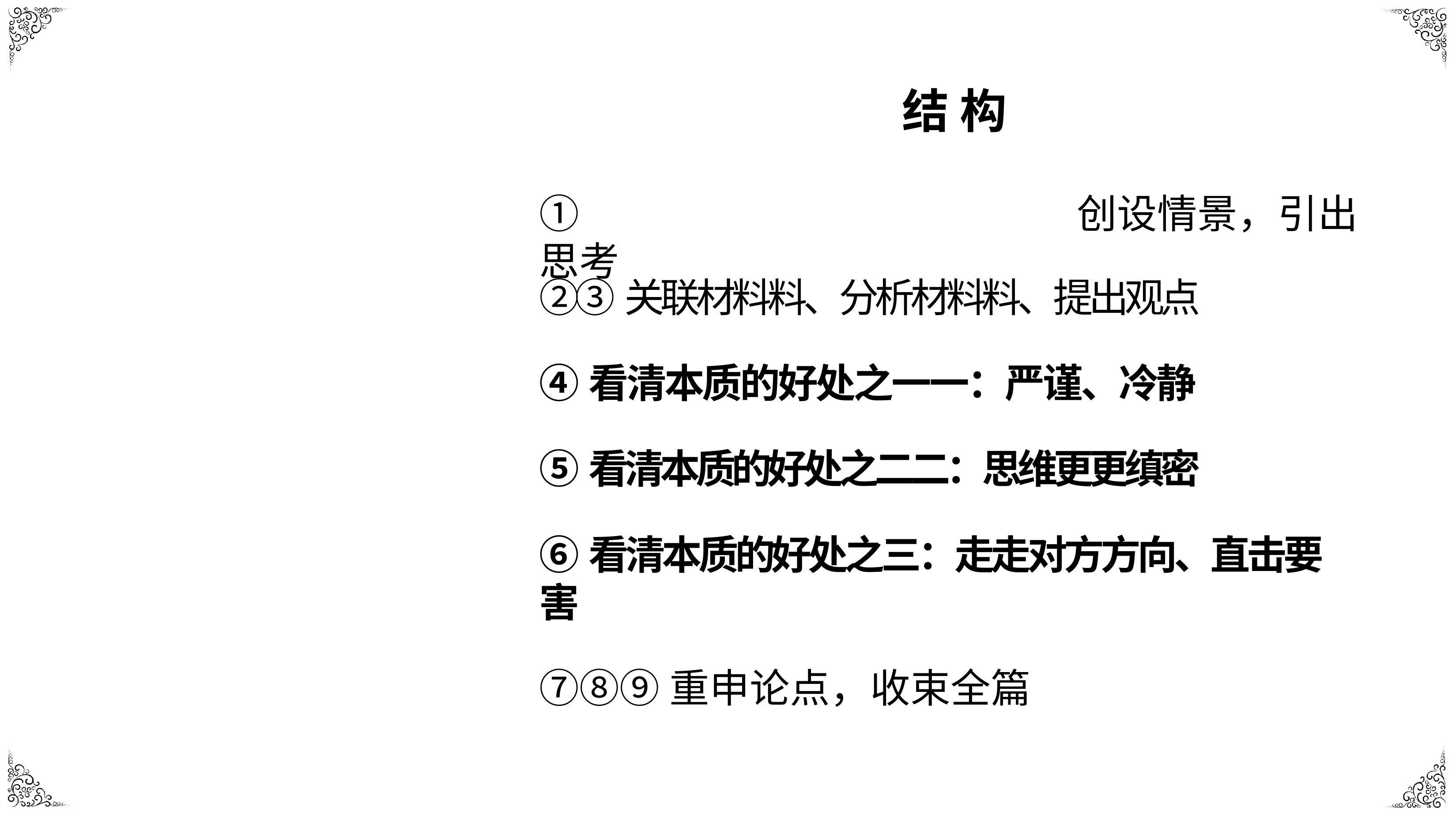

# ①	创设情景，引出思考
结 构
②③关联材料料、分析材料料、提出观点

④看清本质的好处之⼀一：严谨、冷静

⑤看清本质的好处之⼆二：思维更更缜密

⑥看清本质的好处之三：⾛走对⽅方向、直击要害

⑦⑧⑨重申论点，收束全篇